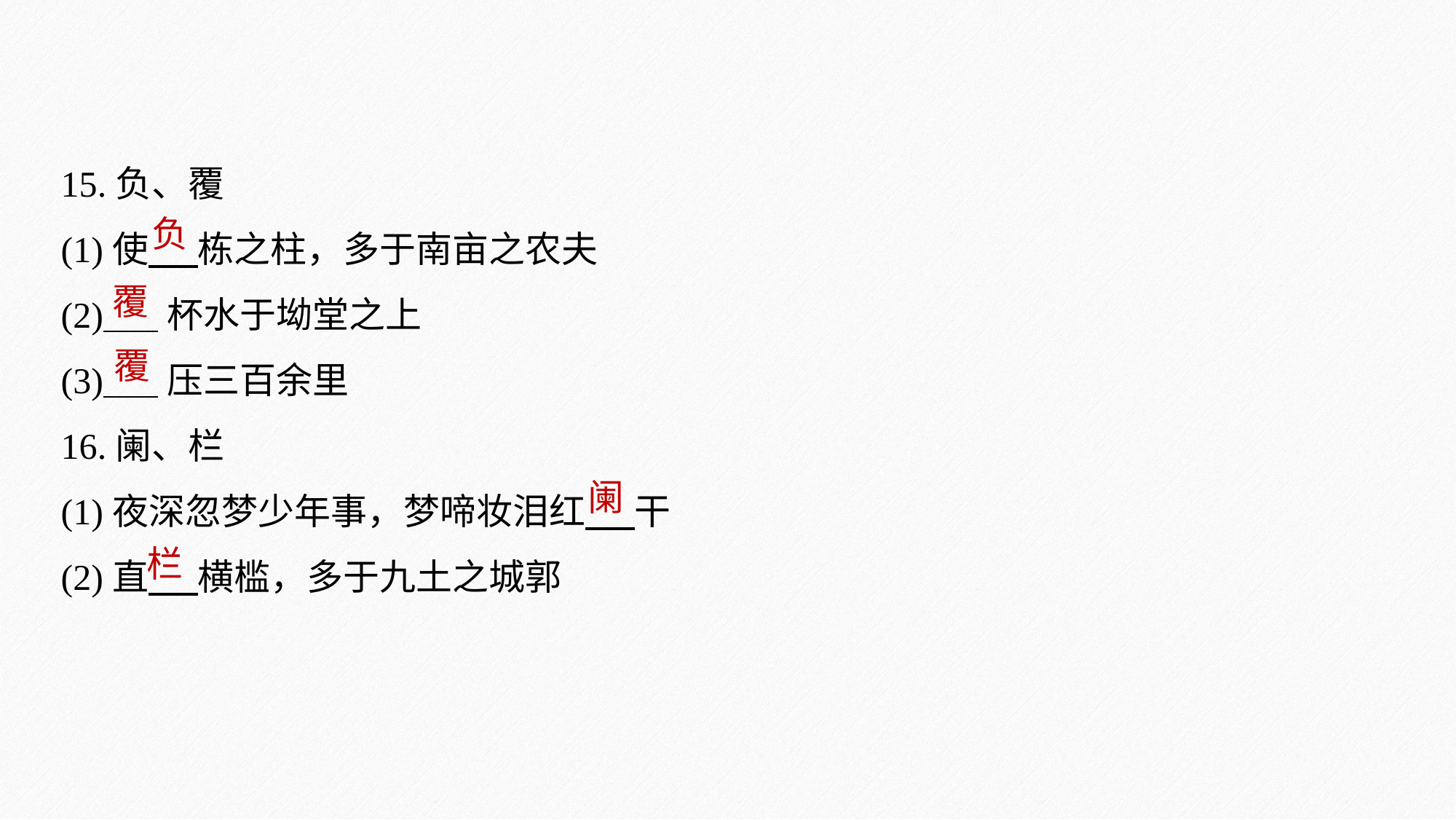

15.负、覆
(1)使      栋之柱，多于南亩之农夫
(2)      杯水于坳堂之上
(3)      压三百余里
16.阑、栏
(1)夜深忽梦少年事，梦啼妆泪红      干
(2)直      横槛，多于九土之城郭
负
覆
覆
阑
栏